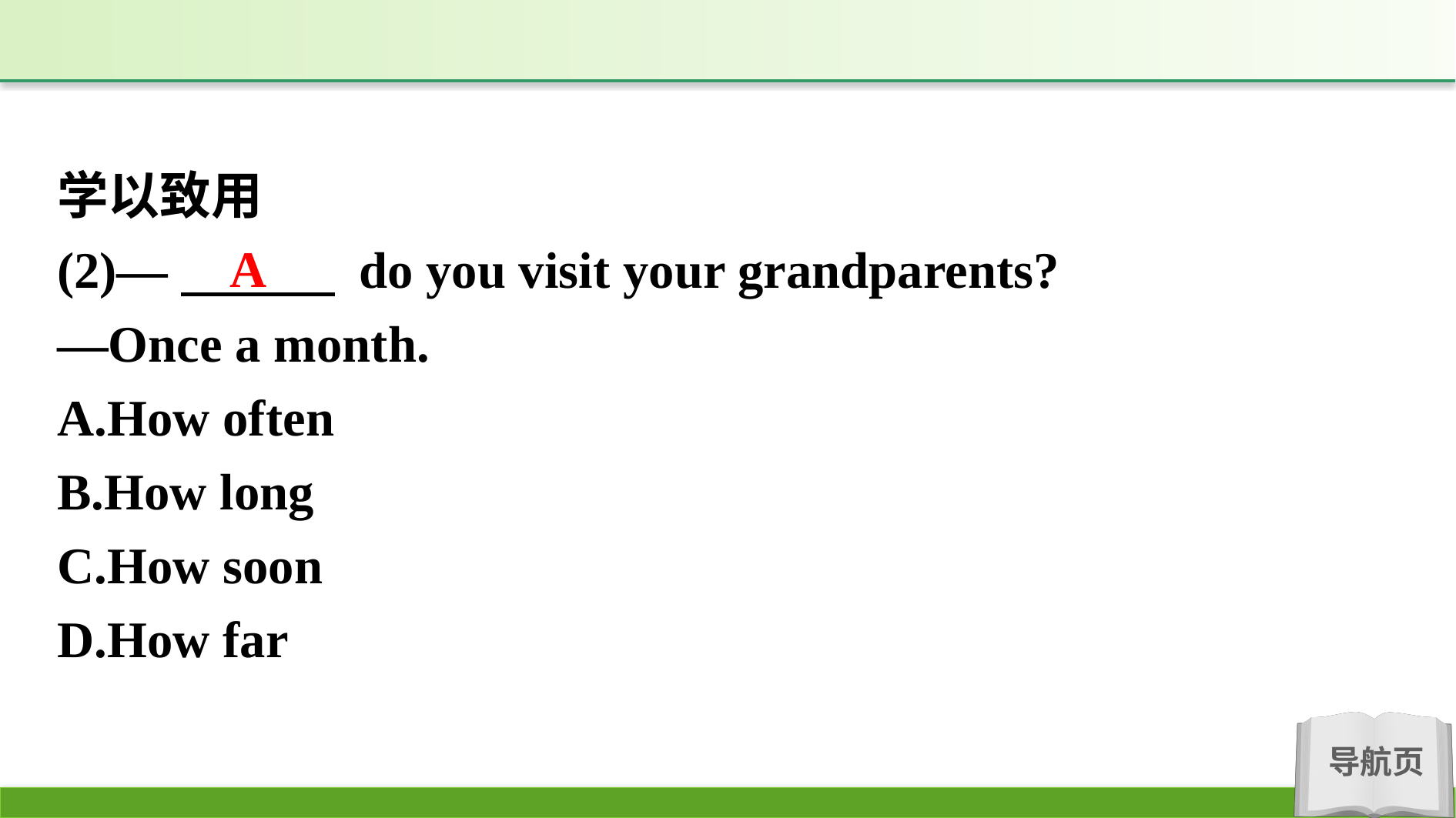

学以致用
(2)—　　　 do you visit your grandparents?
—Once a month.
A.How often
B.How long
C.How soon
D.How far
A